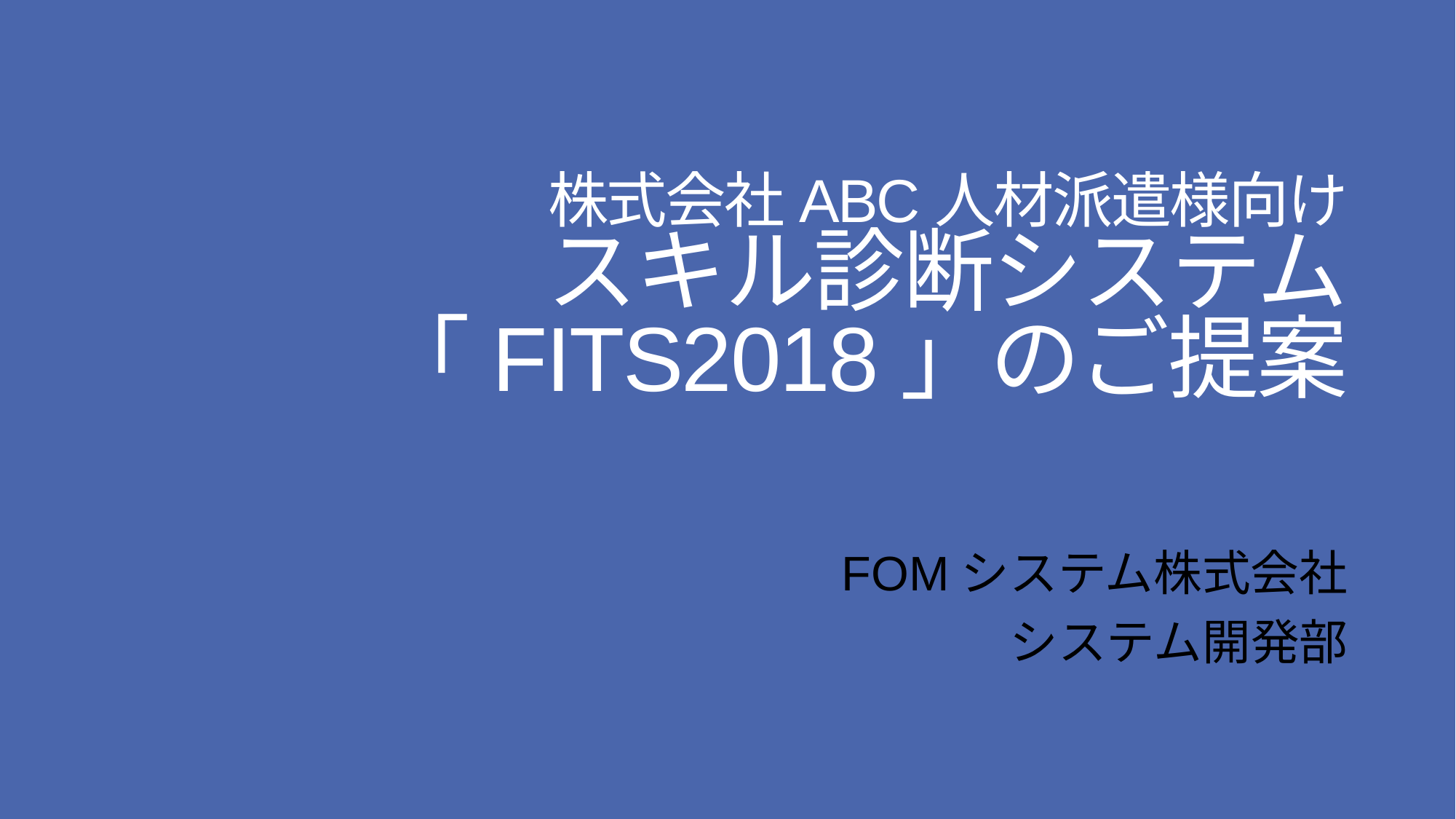

# 株式会社ABC人材派遣様向け スキル診断システム 「FITS2018」のご提案
FOMシステム株式会社
システム開発部